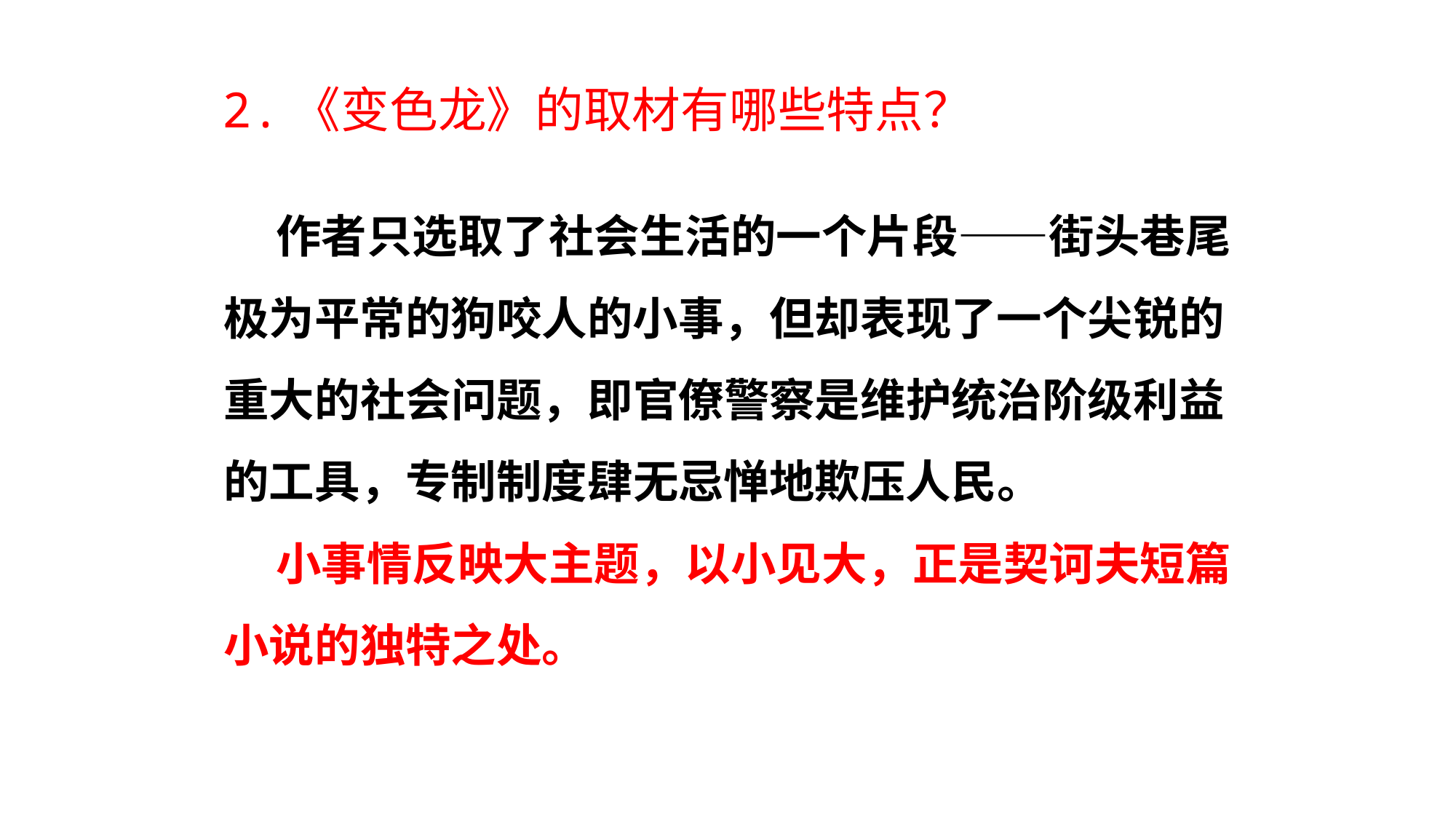

2.《变色龙》的取材有哪些特点？
    作者只选取了社会生活的一个片段——街头巷尾极为平常的狗咬人的小事，但却表现了一个尖锐的重大的社会问题，即官僚警察是维护统治阶级利益的工具，专制制度肆无忌惮地欺压人民。
    小事情反映大主题，以小见大，正是契诃夫短篇小说的独特之处。